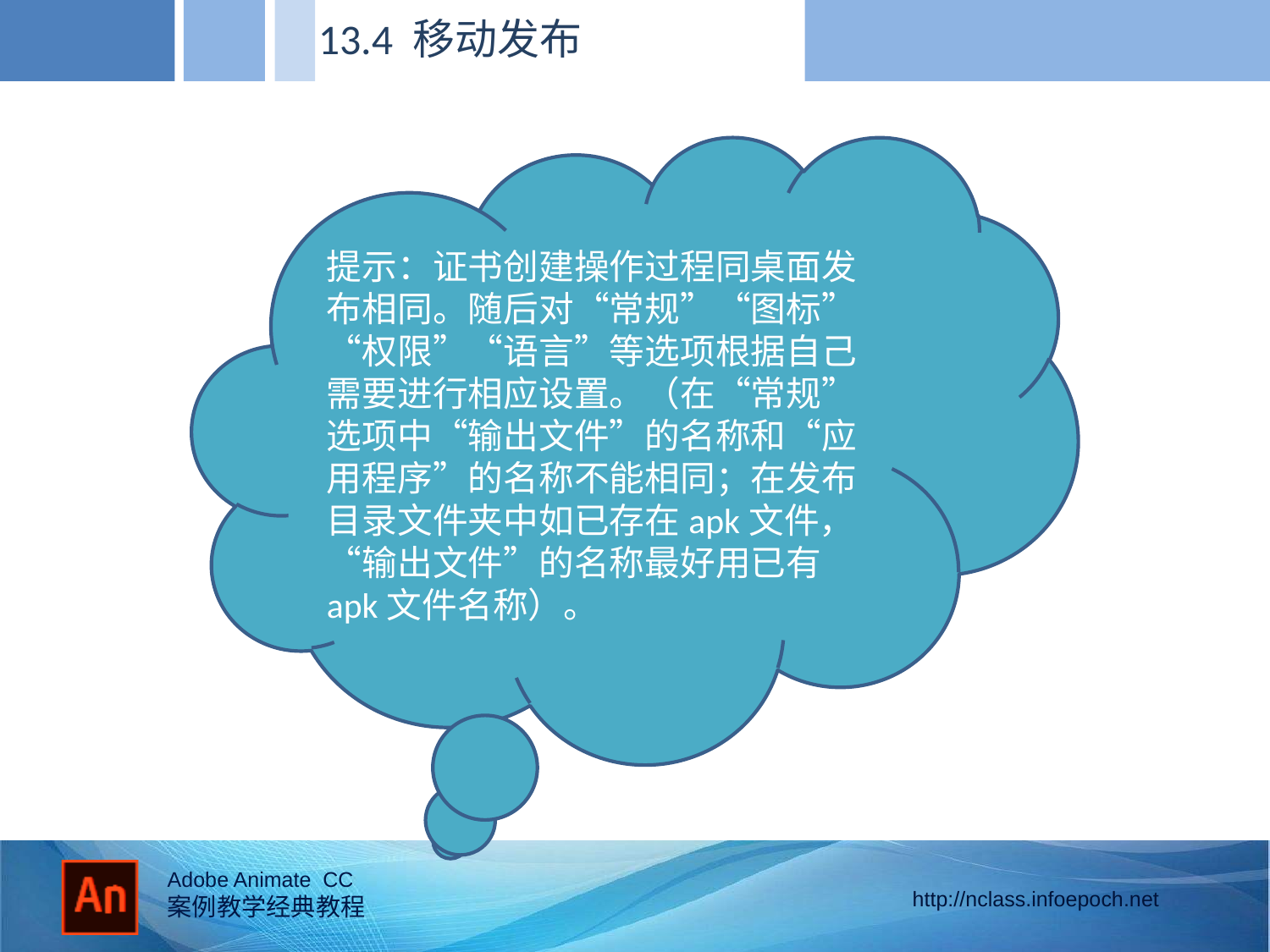

13.4 移动发布
提示：证书创建操作过程同桌面发布相同。随后对“常规”“图标”“权限”“语言”等选项根据自己需要进行相应设置。（在“常规”选项中“输出文件”的名称和“应用程序”的名称不能相同；在发布目录文件夹中如已存在apk文件，“输出文件”的名称最好用已有apk文件名称）。